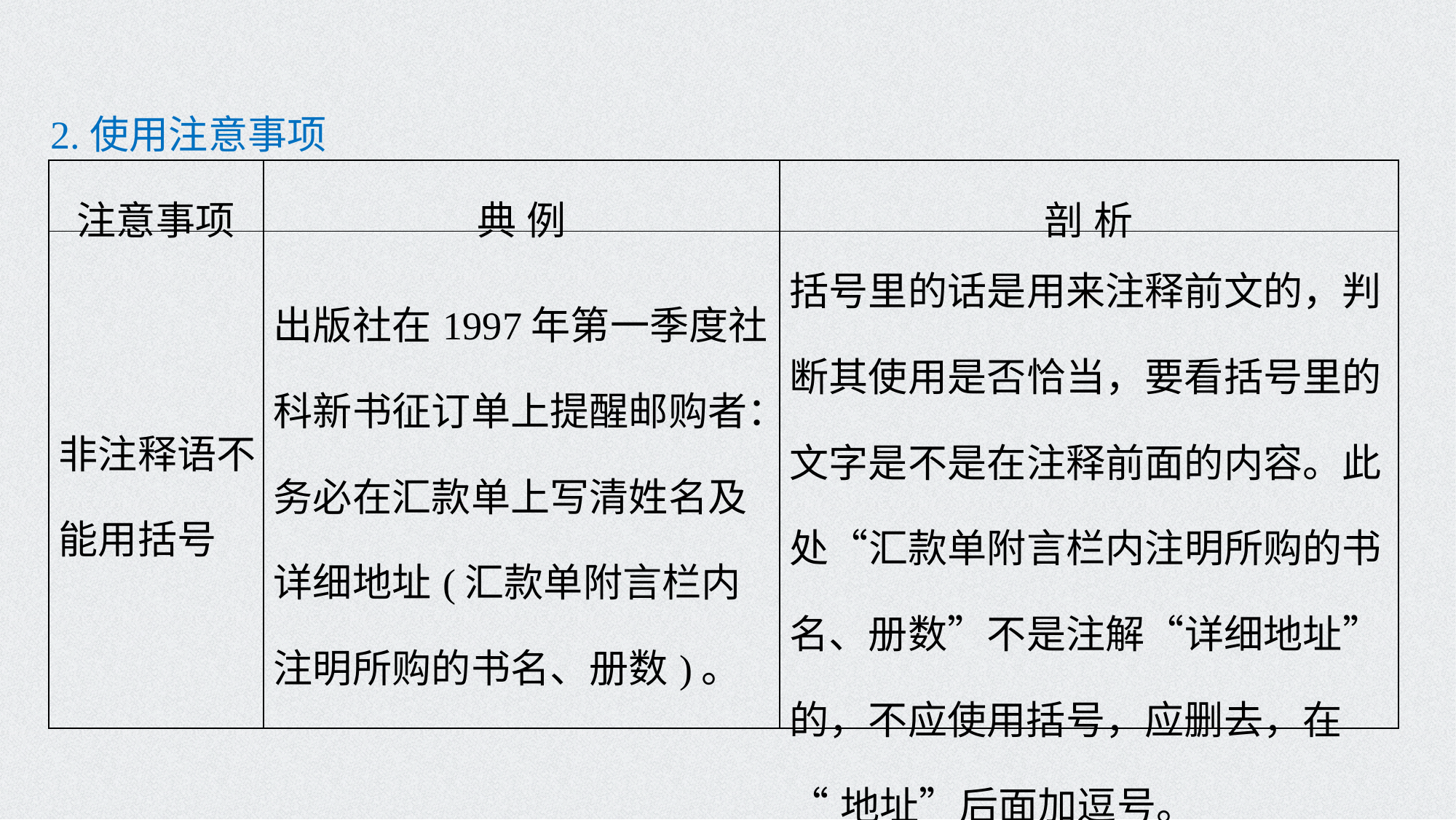

2.使用注意事项
| 注意事项 | 典 例 | 剖 析 |
| --- | --- | --- |
| 非注释语不能用括号 | 出版社在1997年第一季度社科新书征订单上提醒邮购者：务必在汇款单上写清姓名及详细地址(汇款单附言栏内注明所购的书名、册数)。 | 括号里的话是用来注释前文的，判断其使用是否恰当，要看括号里的文字是不是在注释前面的内容。此处“汇款单附言栏内注明所购的书名、册数”不是注解“详细地址”的，不应使用括号，应删去，在 “地址”后面加逗号。 |